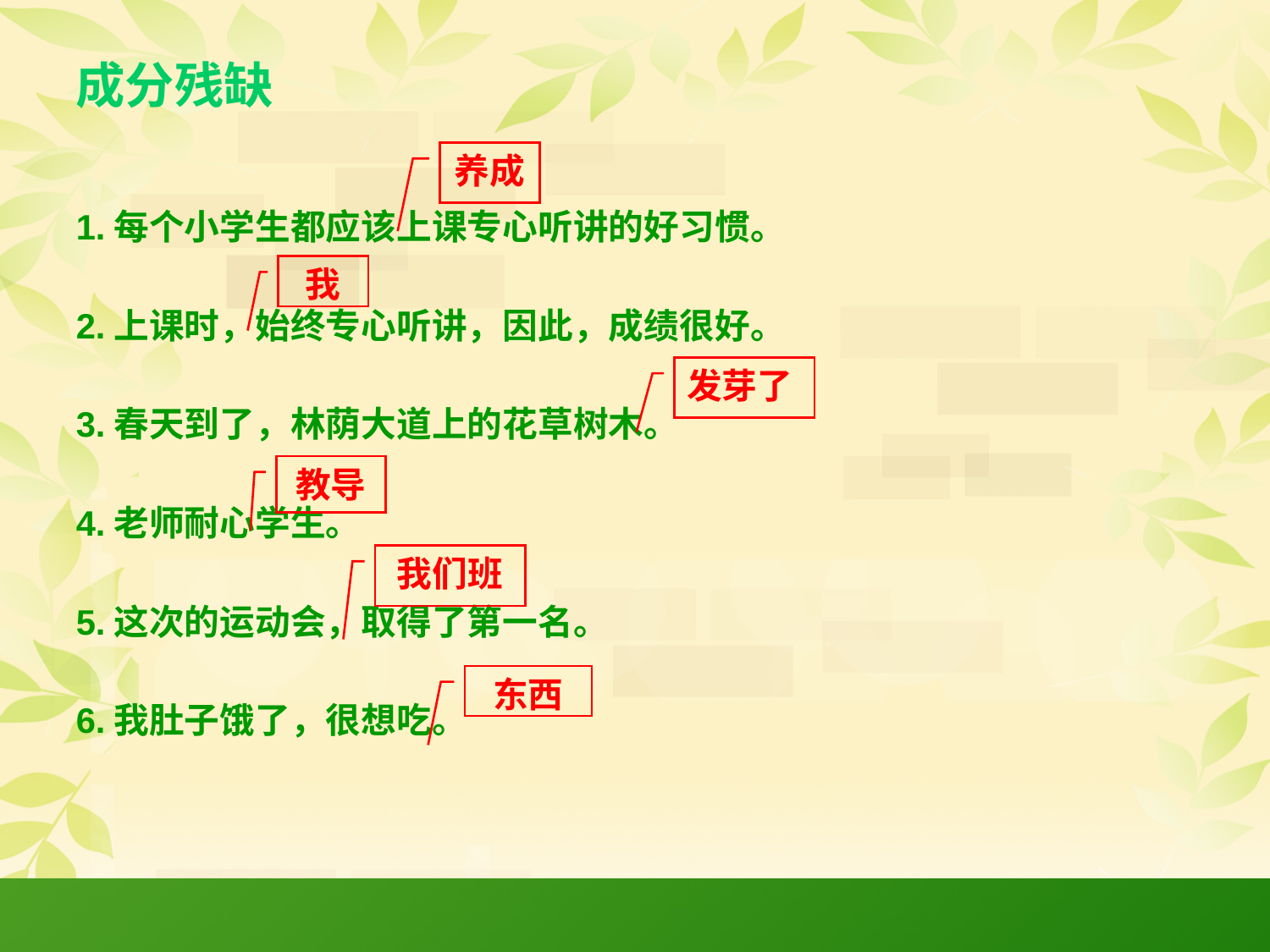

# 成分残缺
养成
1.每个小学生都应该上课专心听讲的好习惯。

2.上课时，始终专心听讲，因此，成绩很好。

3.春天到了，林荫大道上的花草树木。

4.老师耐心学生。

5.这次的运动会，取得了第一名。

6.我肚子饿了，很想吃。
我
发芽了
教导
我们班
东西